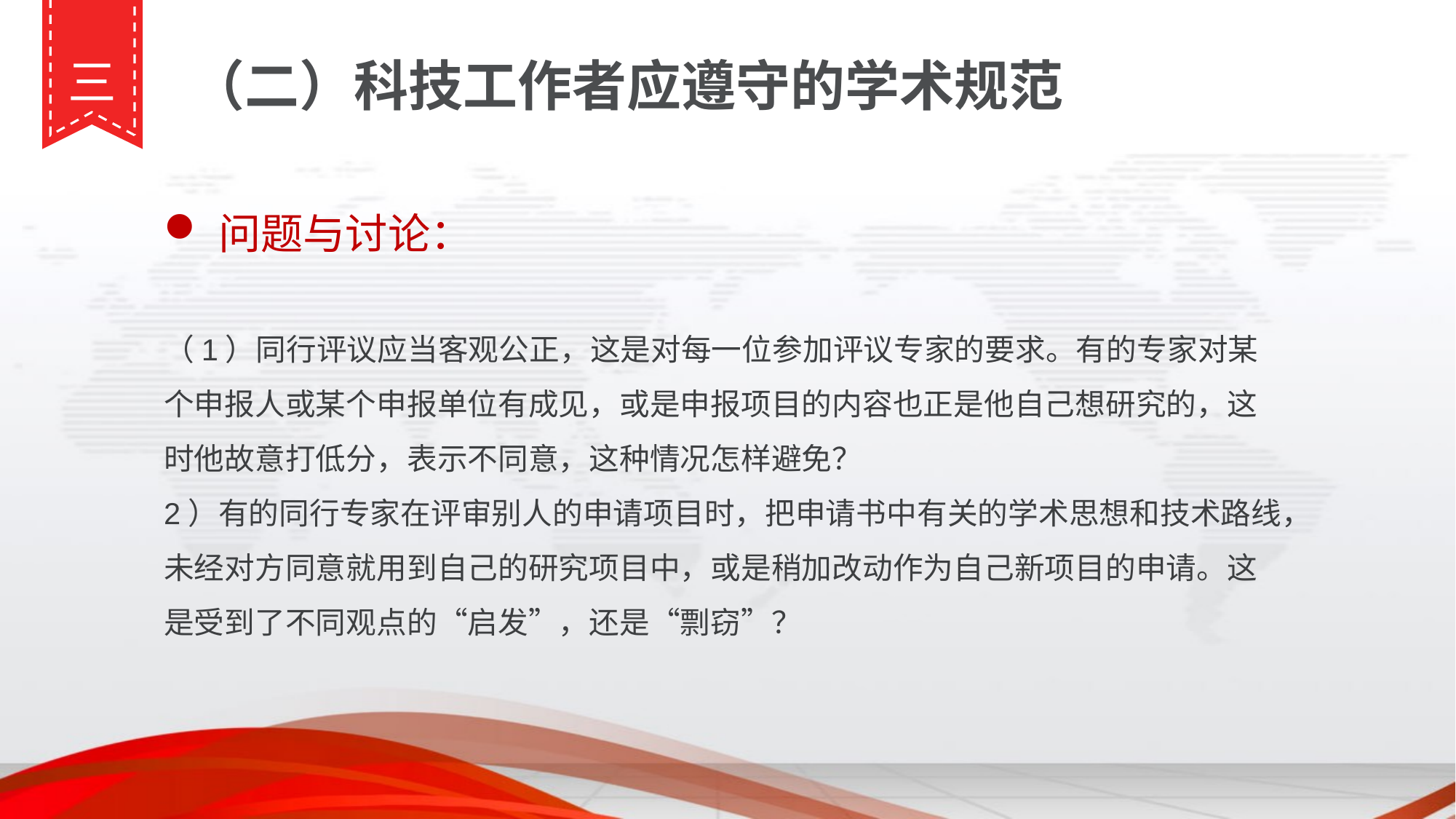

三
（二）科技工作者应遵守的学术规范
问题与讨论：

（1）同行评议应当客观公正，这是对每一位参加评议专家的要求。有的专家对某个申报人或某个申报单位有成见，或是申报项目的内容也正是他自己想研究的，这时他故意打低分，表示不同意，这种情况怎样避免？
2）有的同行专家在评审别人的申请项目时，把申请书中有关的学术思想和技术路线，未经对方同意就用到自己的研究项目中，或是稍加改动作为自己新项目的申请。这是受到了不同观点的“启发”，还是“剽窃”？